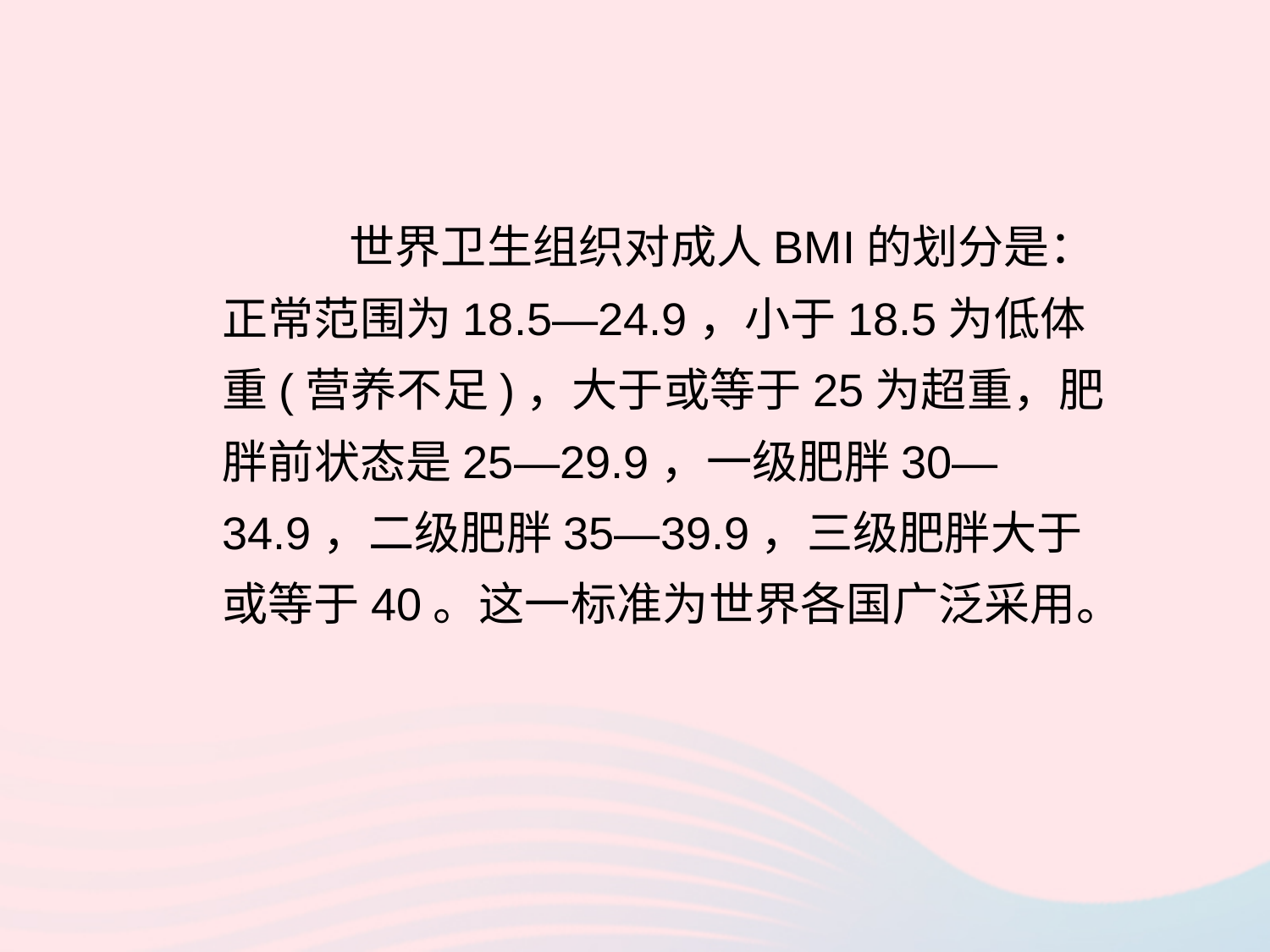

世界卫生组织对成人BMI的划分是：正常范围为18.5—24.9，小于18.5为低体重(营养不足)，大于或等于25为超重，肥胖前状态是25—29.9，一级肥胖30—34.9，二级肥胖35—39.9，三级肥胖大于或等于40。这一标准为世界各国广泛采用。